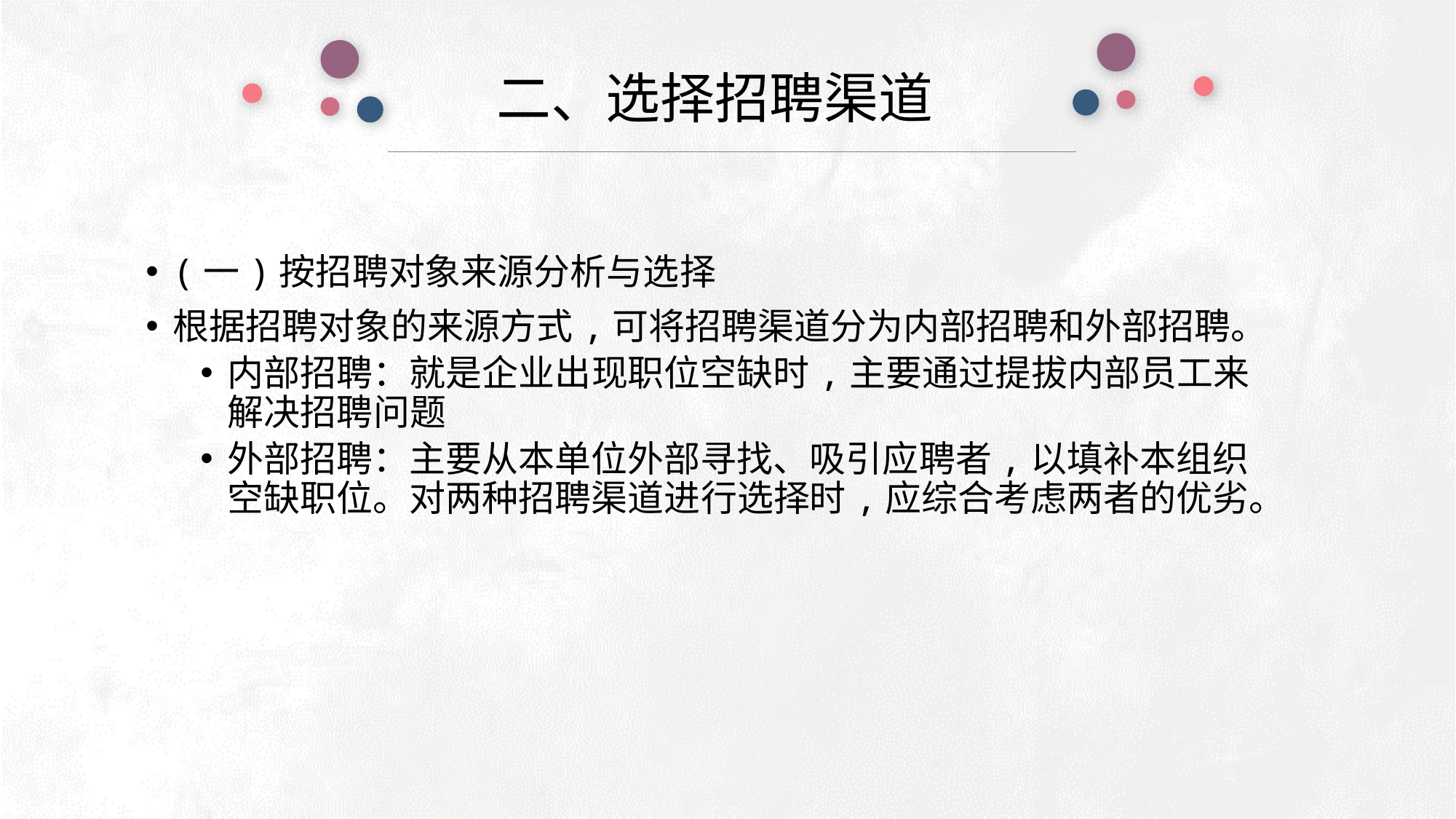

二、选择招聘渠道

e7d195523061f1c0deeec63e560781cfd59afb0ea006f2a87ABB68BF51EA6619813959095094C18C62A12F549504892A4AAA8C1554C6663626E05CA27F281A14E6983772AFC3FB97135759321DEA3D70CCCB10945EC5A0322096E752803368C2184698845E3CCD6DB7F651295A8E4F3FDC19EA64A2B4A4AC1434B55AAE41CF0BF61B375C23F3039959E085EE760725AA
(一)按招聘对象来源分析与选择
根据招聘对象的来源方式,可将招聘渠道分为内部招聘和外部招聘。
内部招聘：就是企业出现职位空缺时,主要通过提拔内部员工来解决招聘问题
外部招聘：主要从本单位外部寻找、吸引应聘者,以填补本组织空缺职位。对两种招聘渠道进行选择时,应综合考虑两者的优劣。